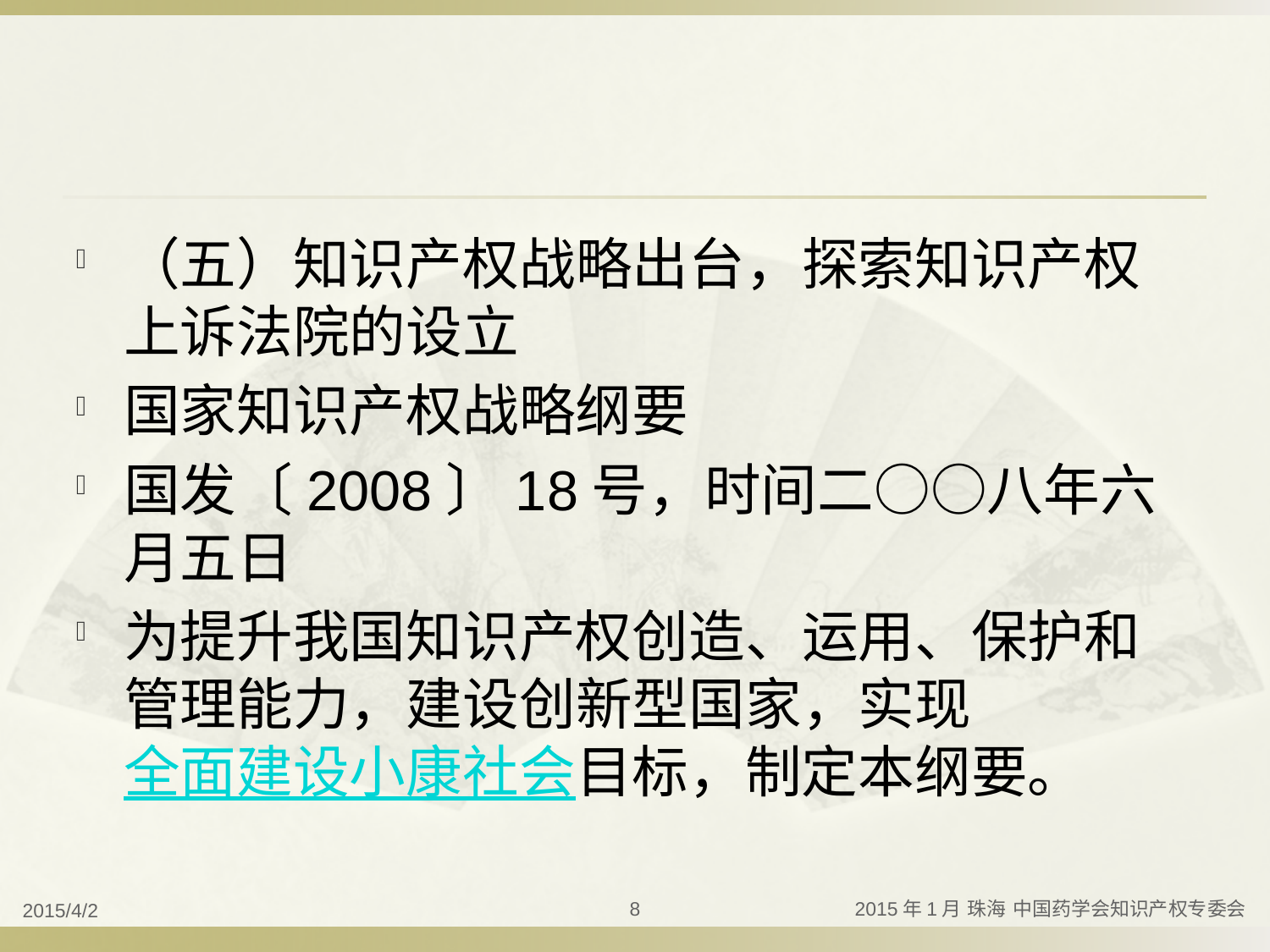

#
（五）知识产权战略出台，探索知识产权上诉法院的设立
国家知识产权战略纲要
国发〔2008〕18号，时间二○○八年六月五日
为提升我国知识产权创造、运用、保护和管理能力，建设创新型国家，实现全面建设小康社会目标，制定本纲要。

2015/4/2
8
2015年1月 珠海 中国药学会知识产权专委会